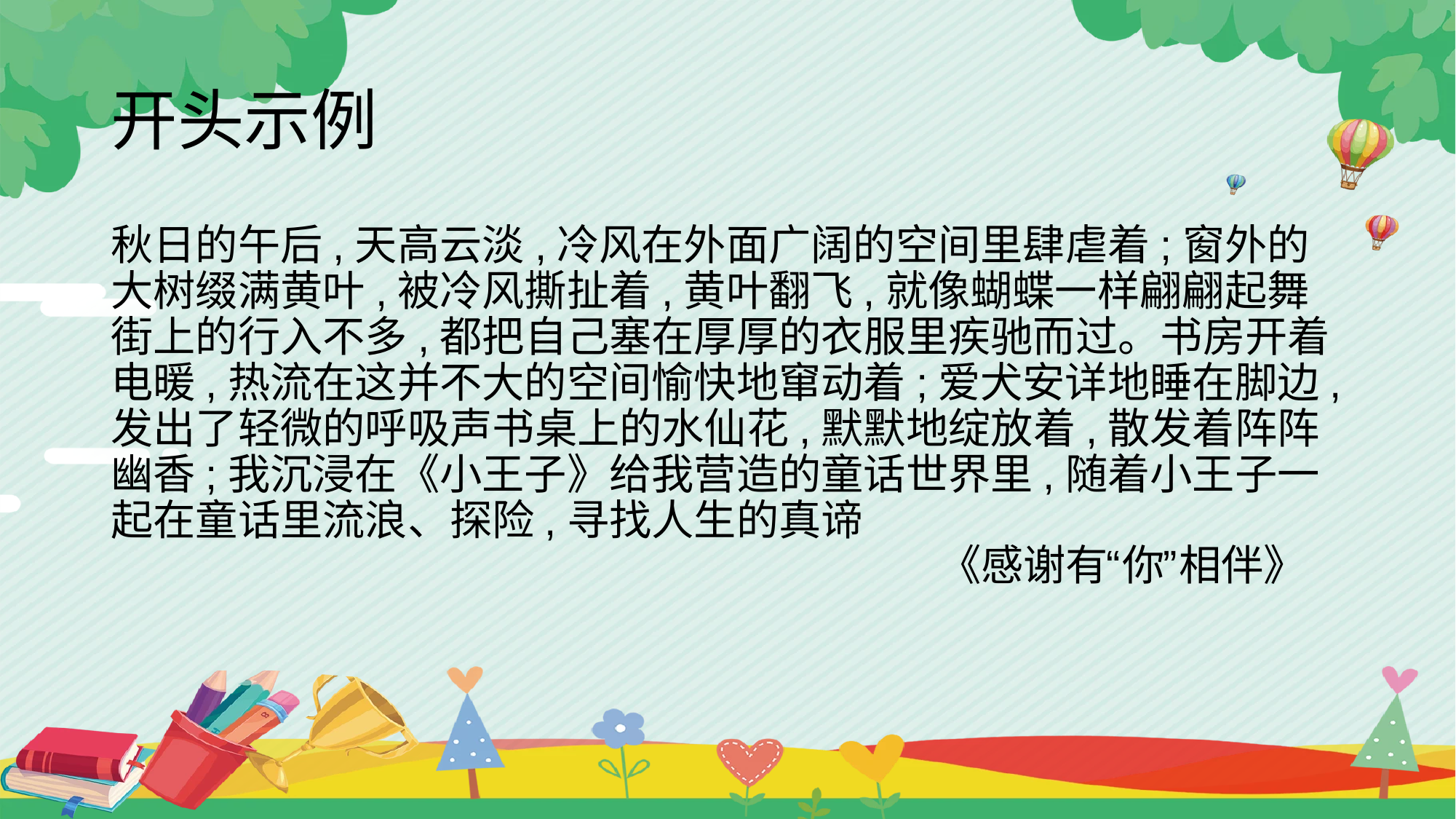

# 开头示例
秋日的午后,天高云淡,冷风在外面广阔的空间里肆虐着;窗外的大树缀满黄叶,被冷风撕扯着,黄叶翻飞,就像蝴蝶一样翩翩起舞街上的行入不多,都把自己塞在厚厚的衣服里疾驰而过。书房开着电暖,热流在这并不大的空间愉快地窜动着;爱犬安详地睡在脚边,发出了轻微的呼吸声书桌上的水仙花,默默地绽放着,散发着阵阵幽香;我沉浸在《小王子》给我营造的童话世界里,随着小王子一起在童话里流浪、探险,寻找人生的真谛
                                                                      《感谢有“你”相伴》